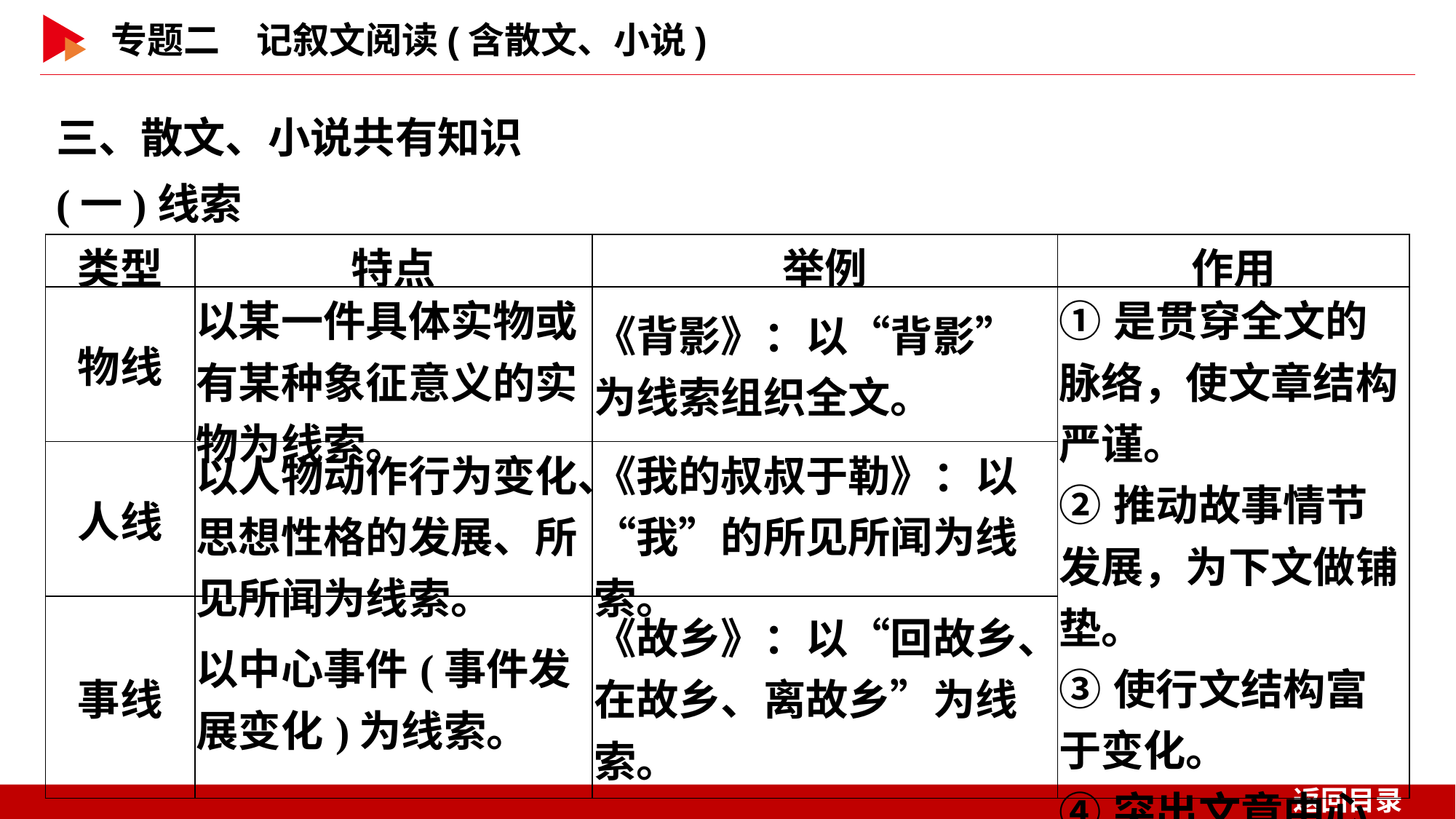

三、散文、小说共有知识
(一)线索
| 类型 | 特点 | 举例 | 作用 |
| --- | --- | --- | --- |
| 物线 | 以某一件具体实物或有某种象征意义的实物为线索。 | 《背影》：以“背影”为线索组织全文。 | ①是贯穿全文的脉络，使文章结构严谨。 ②推动故事情节发展，为下文做铺垫。 ③使行文结构富于变化。 ④突出文章中心或烘托人物形象。 |
| 人线 | 以人物动作行为变化、思想性格的发展、所见所闻为线索。 | 《我的叔叔于勒》：以“我”的所见所闻为线索。 |  |
| 事线 | 以中心事件(事件发展变化)为线索。 | 《故乡》：以“回故乡、在故乡、离故乡”为线索。 |  |